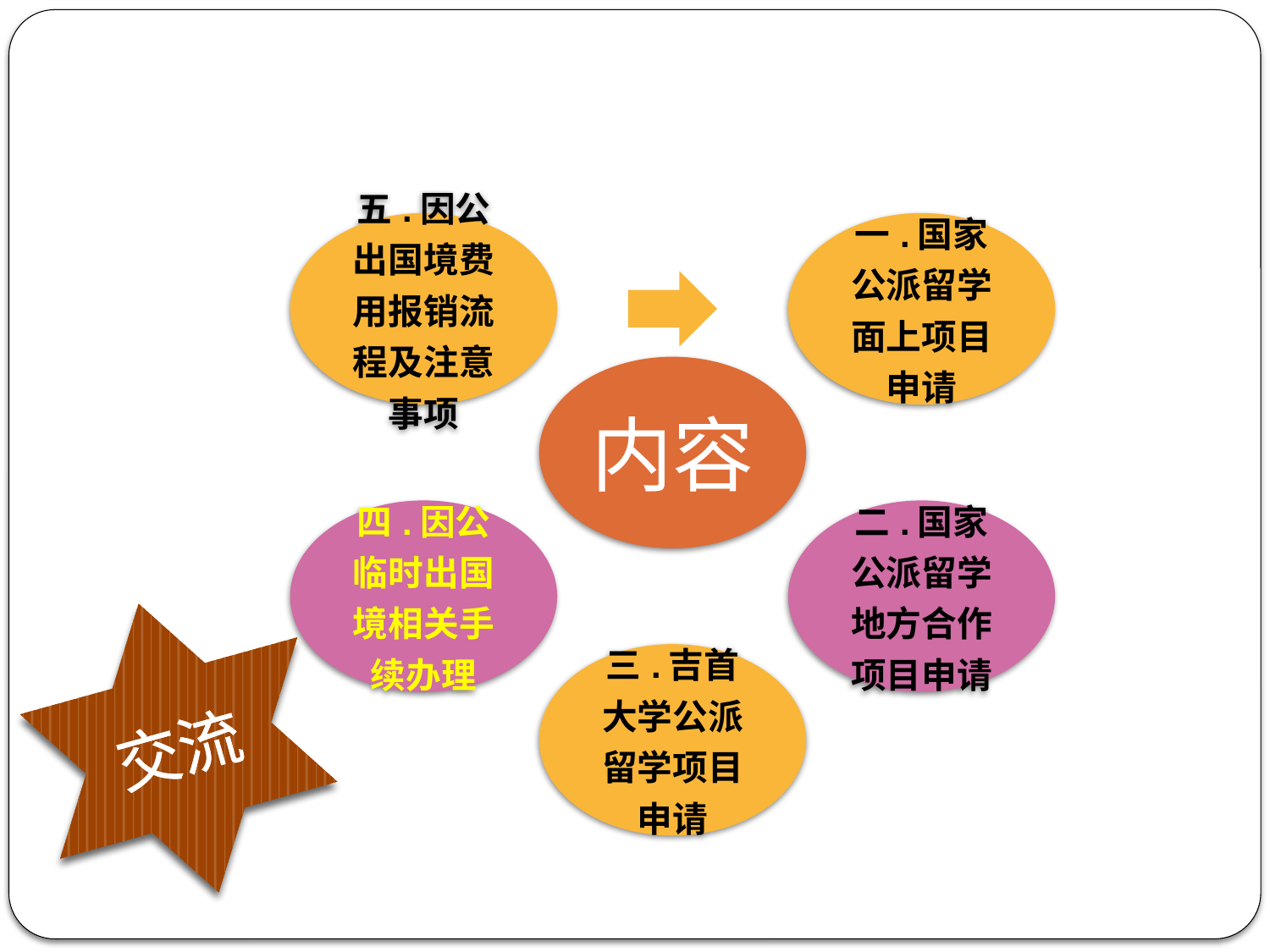

#
内容
一.国家公派留学面上项目申请
二.国家公派留学地方合作项目申请
三.吉首大学公派留学项目申请
四.因公临时出国境相关手续办理
五.因公出国境费用报销流程及注意事项
交流